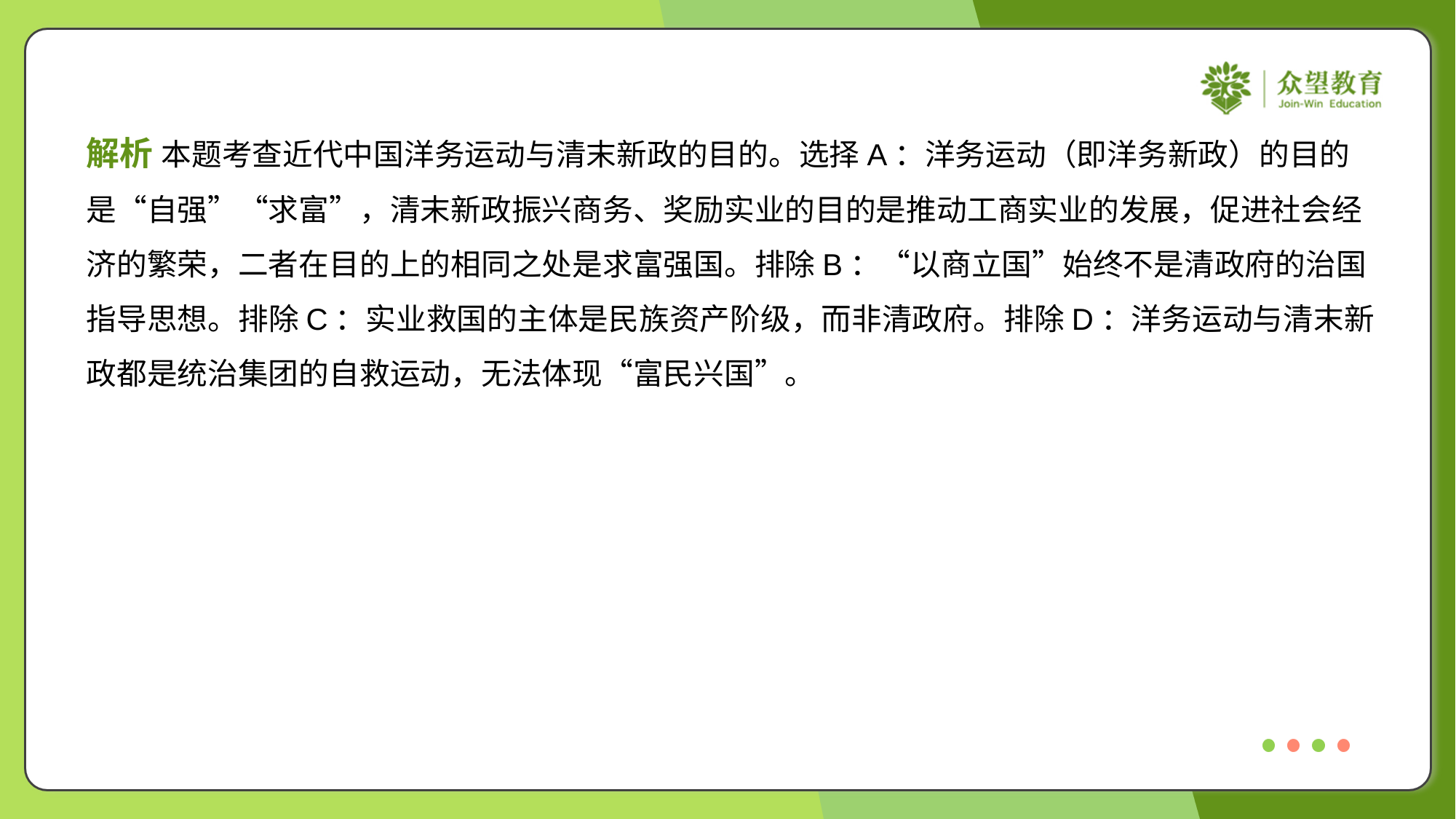

解析 本题考查近代中国洋务运动与清末新政的目的。选择A：洋务运动（即洋务新政）的目的
是“自强”“求富”，清末新政振兴商务、奖励实业的目的是推动工商实业的发展，促进社会经
济的繁荣，二者在目的上的相同之处是求富强国。排除B：“以商立国”始终不是清政府的治国
指导思想。排除C：实业救国的主体是民族资产阶级，而非清政府。排除D：洋务运动与清末新
政都是统治集团的自救运动，无法体现“富民兴国”。